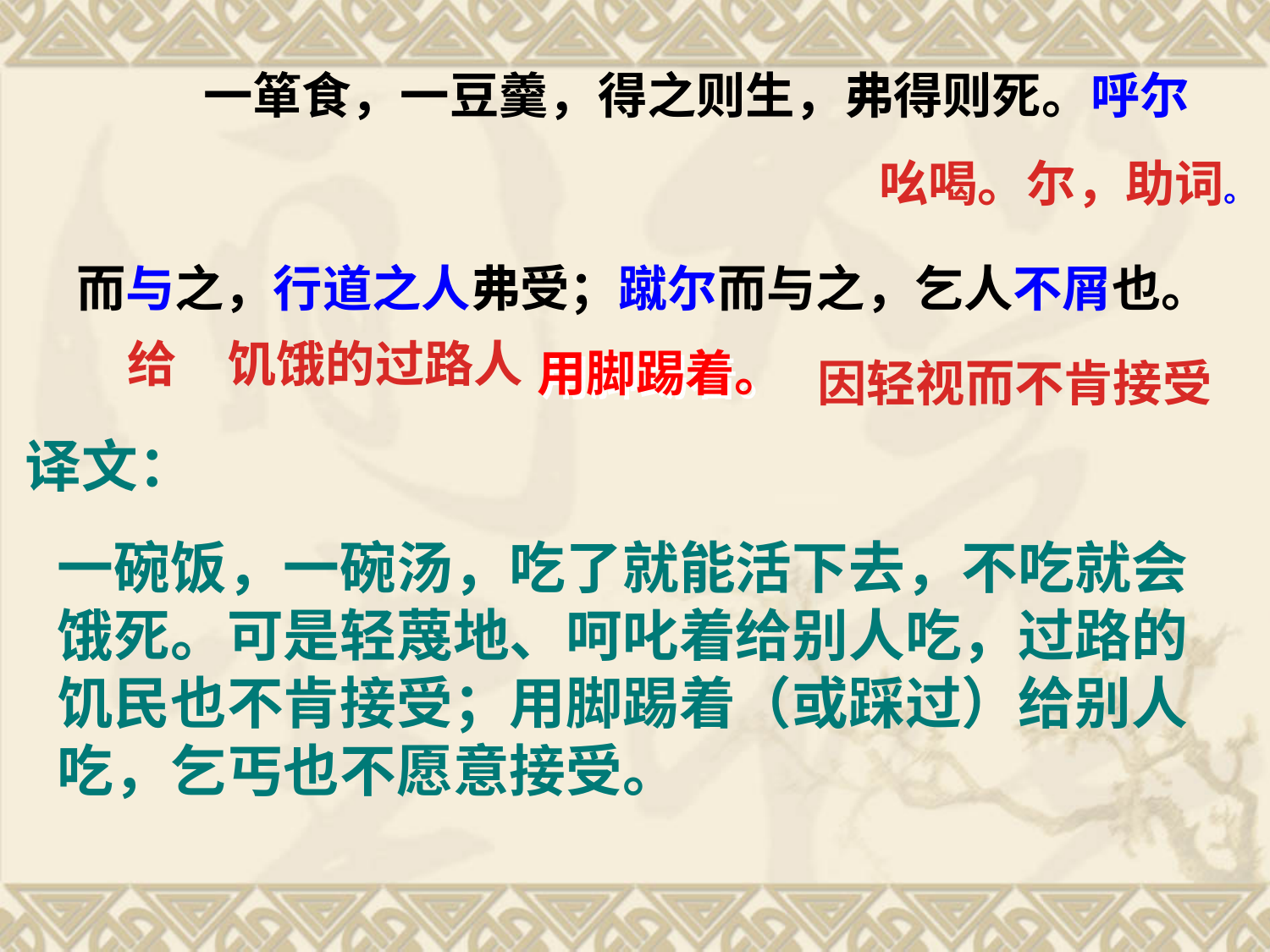

一箪食，一豆羹，得之则生，弗得则死。呼尔

而与之，行道之人弗受；蹴尔而与之，乞人不屑也。
吆喝。尔，助词。
给
饥饿的过路人
用脚踢着。
因轻视而不肯接受
译文：
一碗饭，一碗汤，吃了就能活下去，不吃就会饿死。可是轻蔑地、呵叱着给别人吃，过路的饥民也不肯接受；用脚踢着（或踩过）给别人吃，乞丐也不愿意接受。